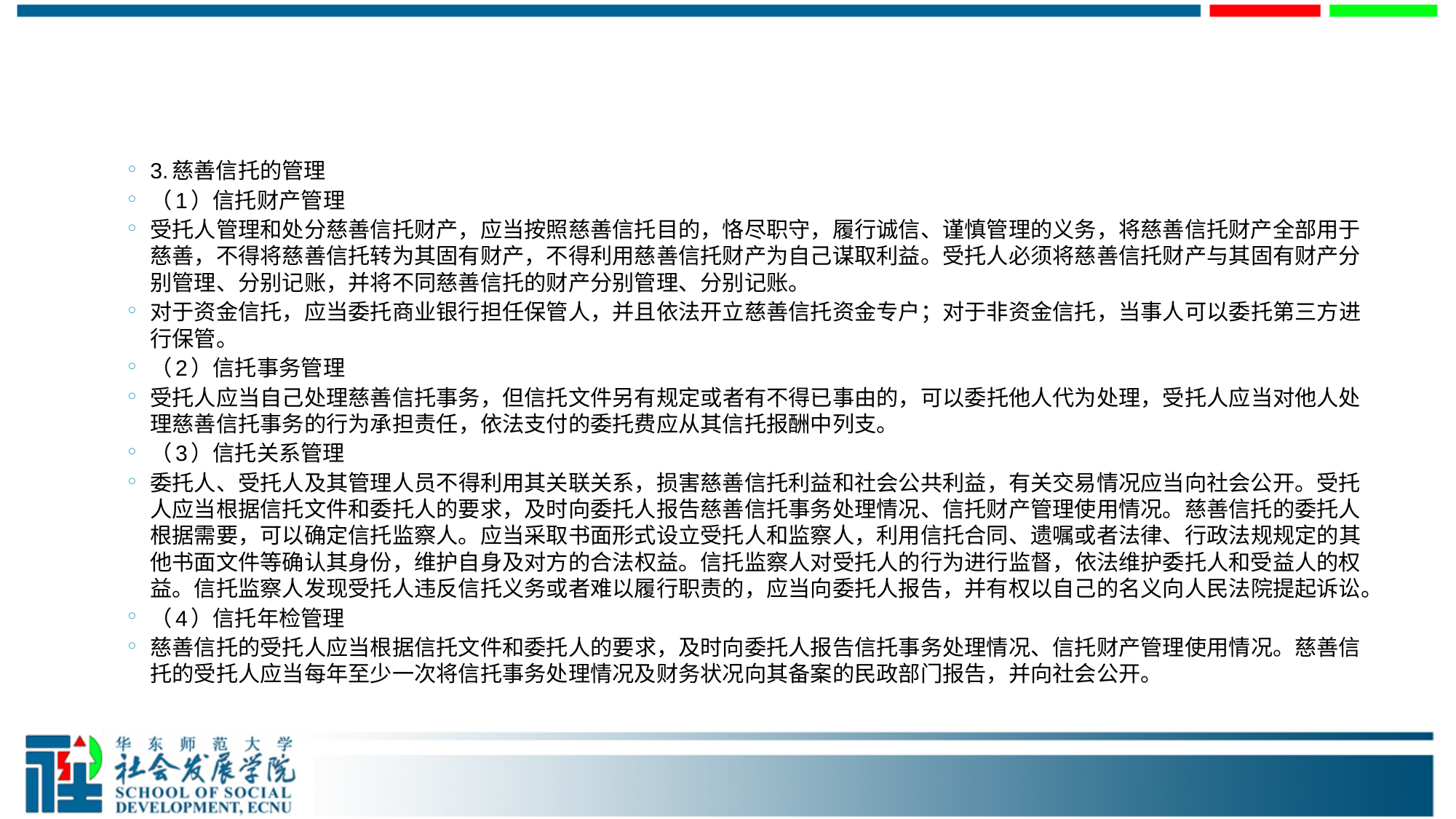

#
3.慈善信托的管理
（1）信托财产管理
受托人管理和处分慈善信托财产，应当按照慈善信托目的，恪尽职守，履行诚信、谨慎管理的义务，将慈善信托财产全部用于慈善，不得将慈善信托转为其固有财产，不得利用慈善信托财产为自己谋取利益。受托人必须将慈善信托财产与其固有财产分别管理、分别记账，并将不同慈善信托的财产分别管理、分别记账。
对于资金信托，应当委托商业银行担任保管人，并且依法开立慈善信托资金专户；对于非资金信托，当事人可以委托第三方进行保管。
（2）信托事务管理
受托人应当自己处理慈善信托事务，但信托文件另有规定或者有不得已事由的，可以委托他人代为处理，受托人应当对他人处理慈善信托事务的行为承担责任，依法支付的委托费应从其信托报酬中列支。
（3）信托关系管理
委托人、受托人及其管理人员不得利用其关联关系，损害慈善信托利益和社会公共利益，有关交易情况应当向社会公开。受托人应当根据信托文件和委托人的要求，及时向委托人报告慈善信托事务处理情况、信托财产管理使用情况。慈善信托的委托人根据需要，可以确定信托监察人。应当采取书面形式设立受托人和监察人，利用信托合同、遗嘱或者法律、行政法规规定的其他书面文件等确认其身份，维护自身及对方的合法权益。信托监察人对受托人的行为进行监督，依法维护委托人和受益人的权益。信托监察人发现受托人违反信托义务或者难以履行职责的，应当向委托人报告，并有权以自己的名义向人民法院提起诉讼。
（4）信托年检管理
慈善信托的受托人应当根据信托文件和委托人的要求，及时向委托人报告信托事务处理情况、信托财产管理使用情况。慈善信托的受托人应当每年至少一次将信托事务处理情况及财务状况向其备案的民政部门报告，并向社会公开。